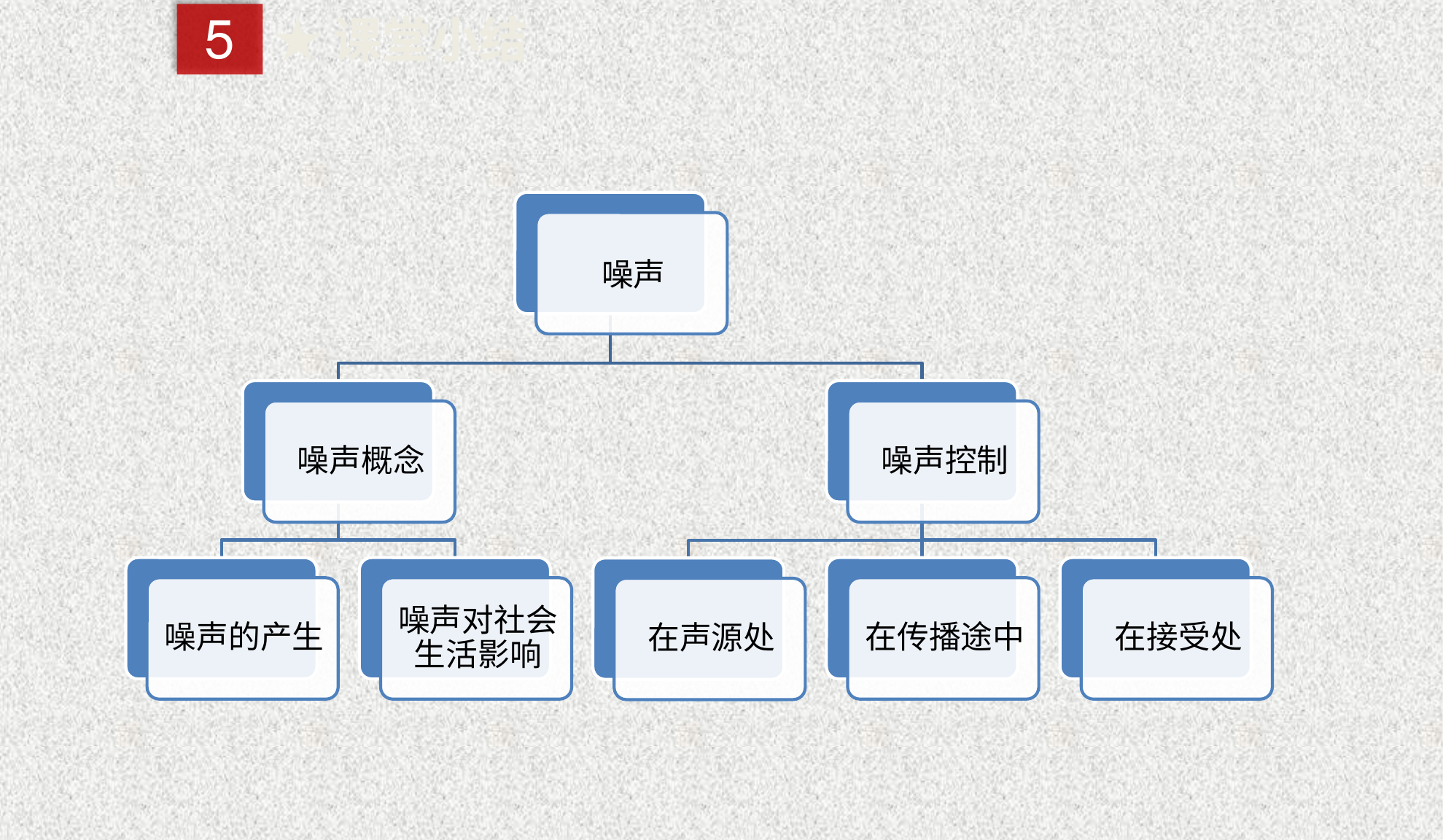

5
★课堂小结
噪声
噪声概念
噪声的产生
噪声对社会生活影响
噪声控制
在声源处
在传播途中
在接受处